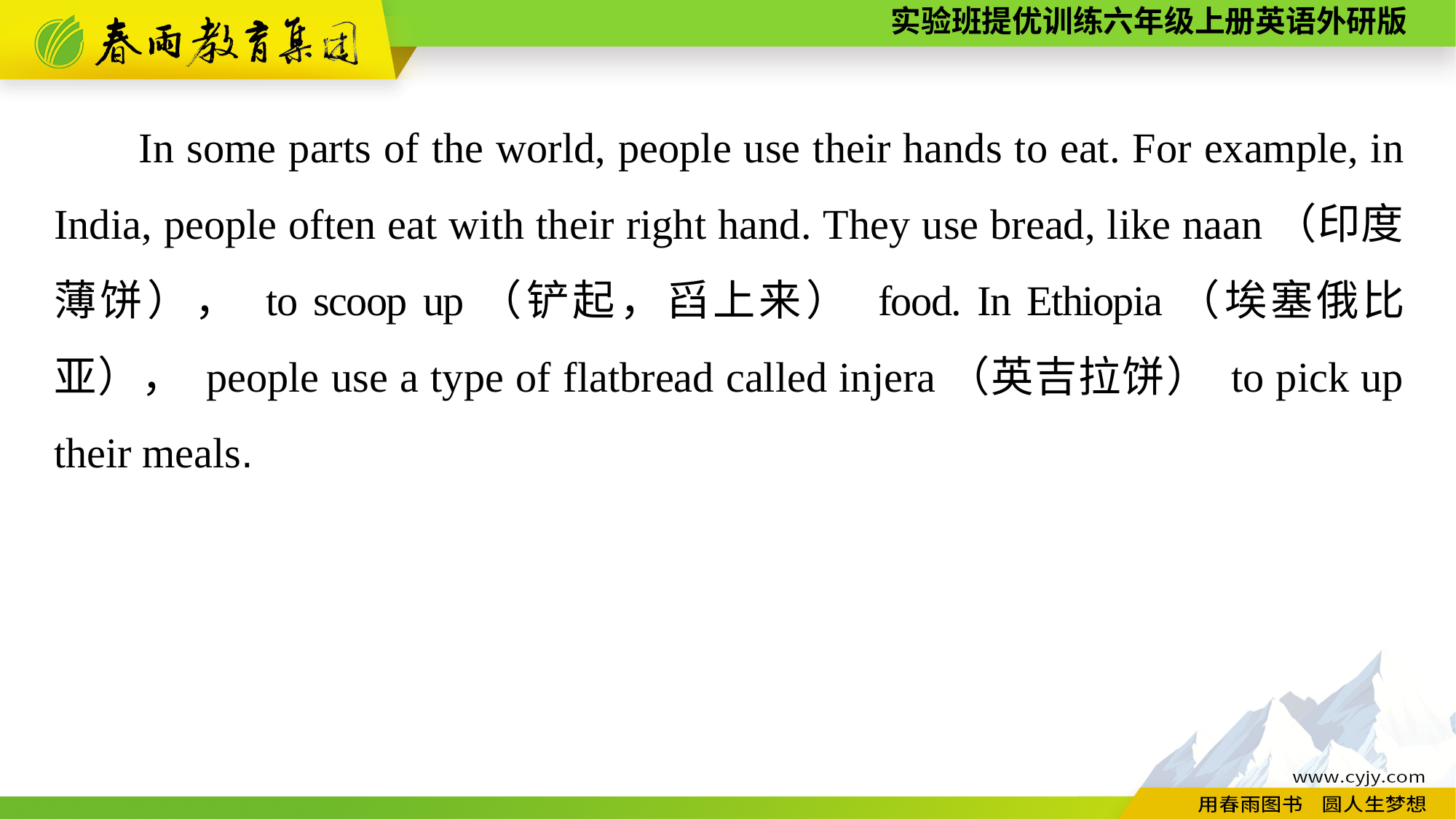

In some parts of the world, people use their hands to eat. For example, in India, people often eat with their right hand. They use bread, like naan（印度薄饼）， to scoop up（铲起，舀上来） food. In Ethiopia（埃塞俄比亚）， people use a type of flatbread called injera（英吉拉饼） to pick up their meals.